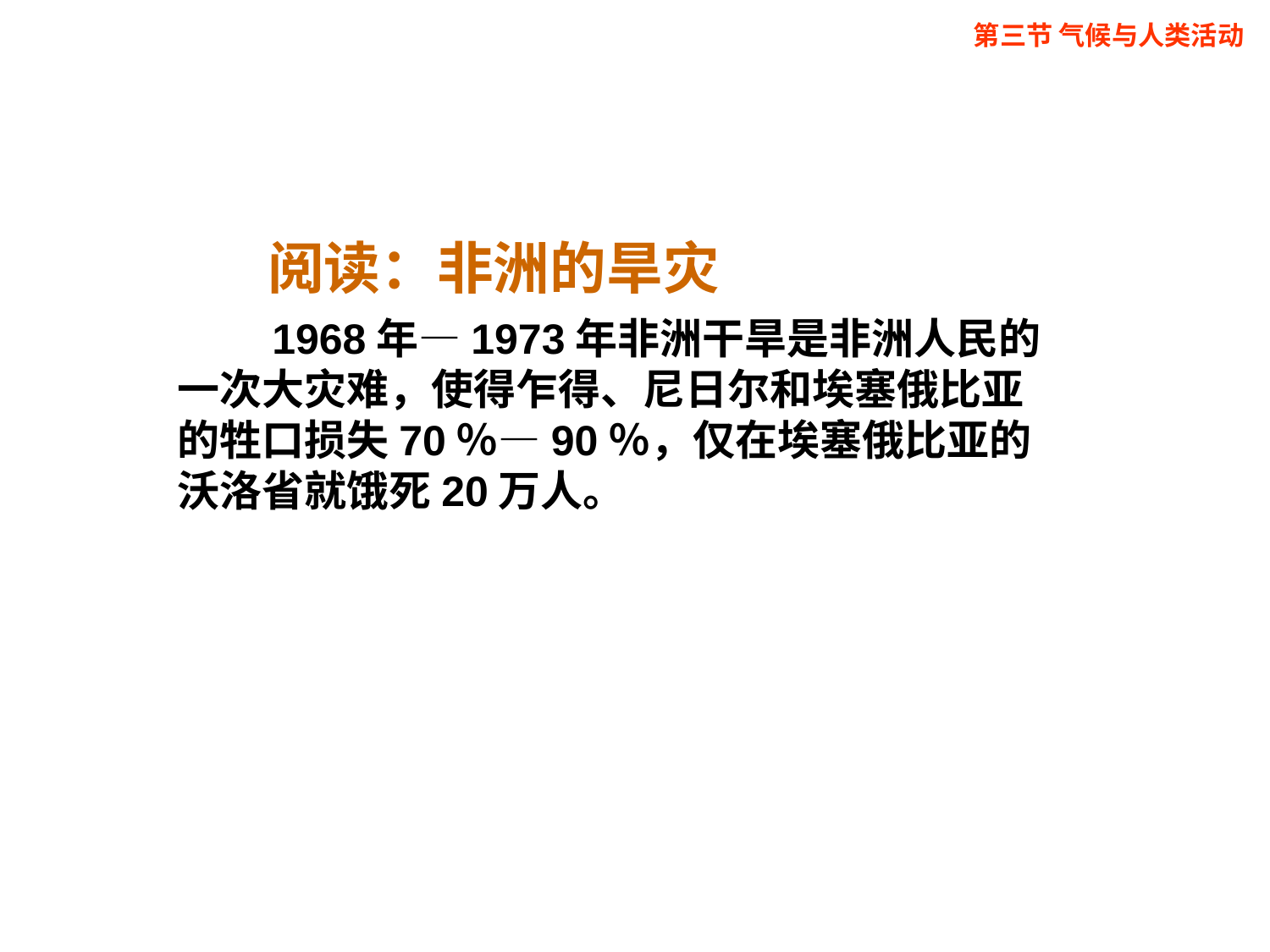

第三节 气候与人类活动
# 阅读：非洲的旱灾
　　1968年—1973年非洲干旱是非洲人民的一次大灾难，使得乍得、尼日尔和埃塞俄比亚的牲口损失70％—90％，仅在埃塞俄比亚的沃洛省就饿死20万人。
|  |
| --- |